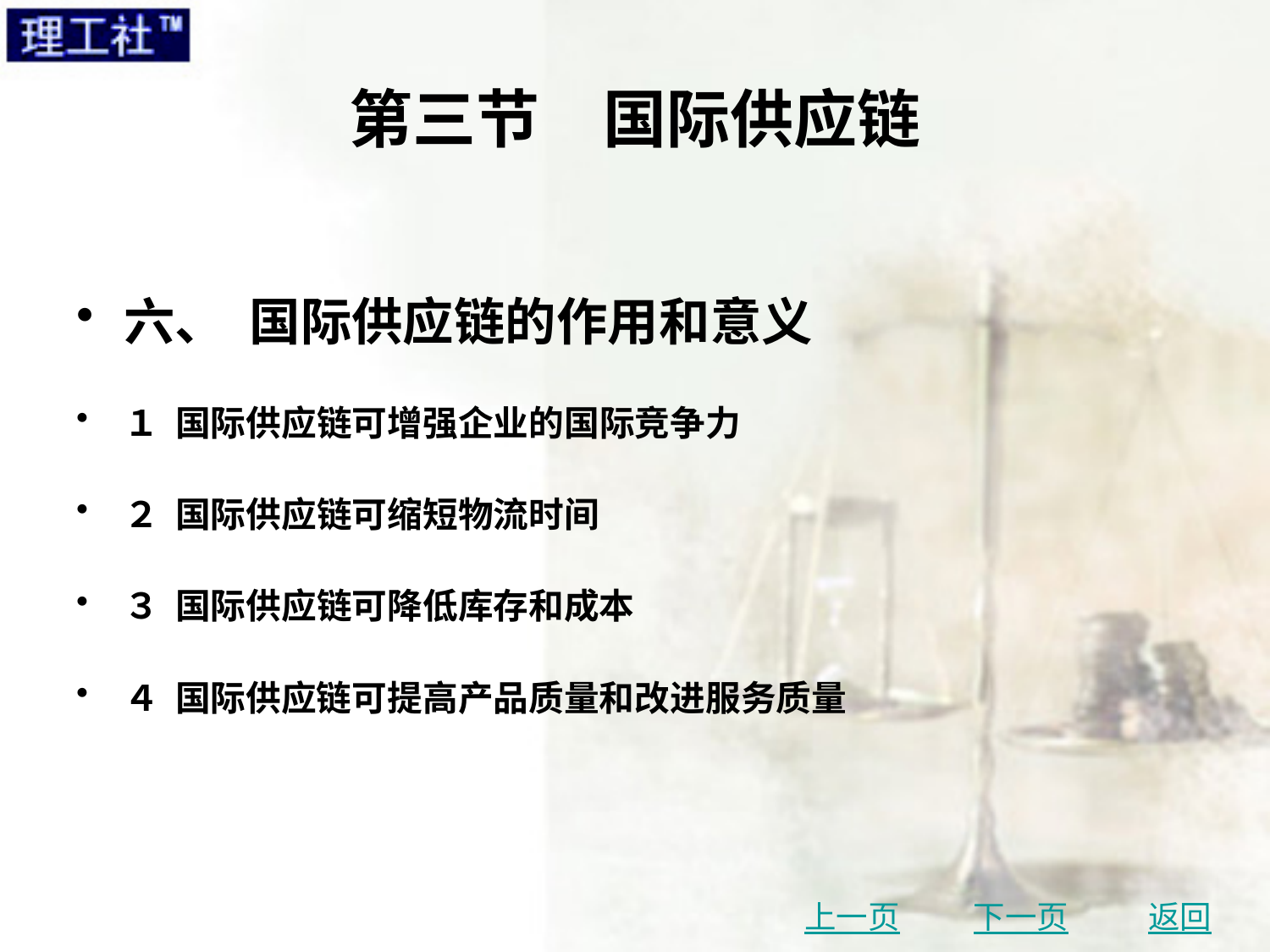

# 第三节　国际供应链
六、  国际供应链的作用和意义
１  国际供应链可增强企业的国际竞争力
２  国际供应链可缩短物流时间
３  国际供应链可降低库存和成本
４  国际供应链可提高产品质量和改进服务质量

上一页
下一页
返回